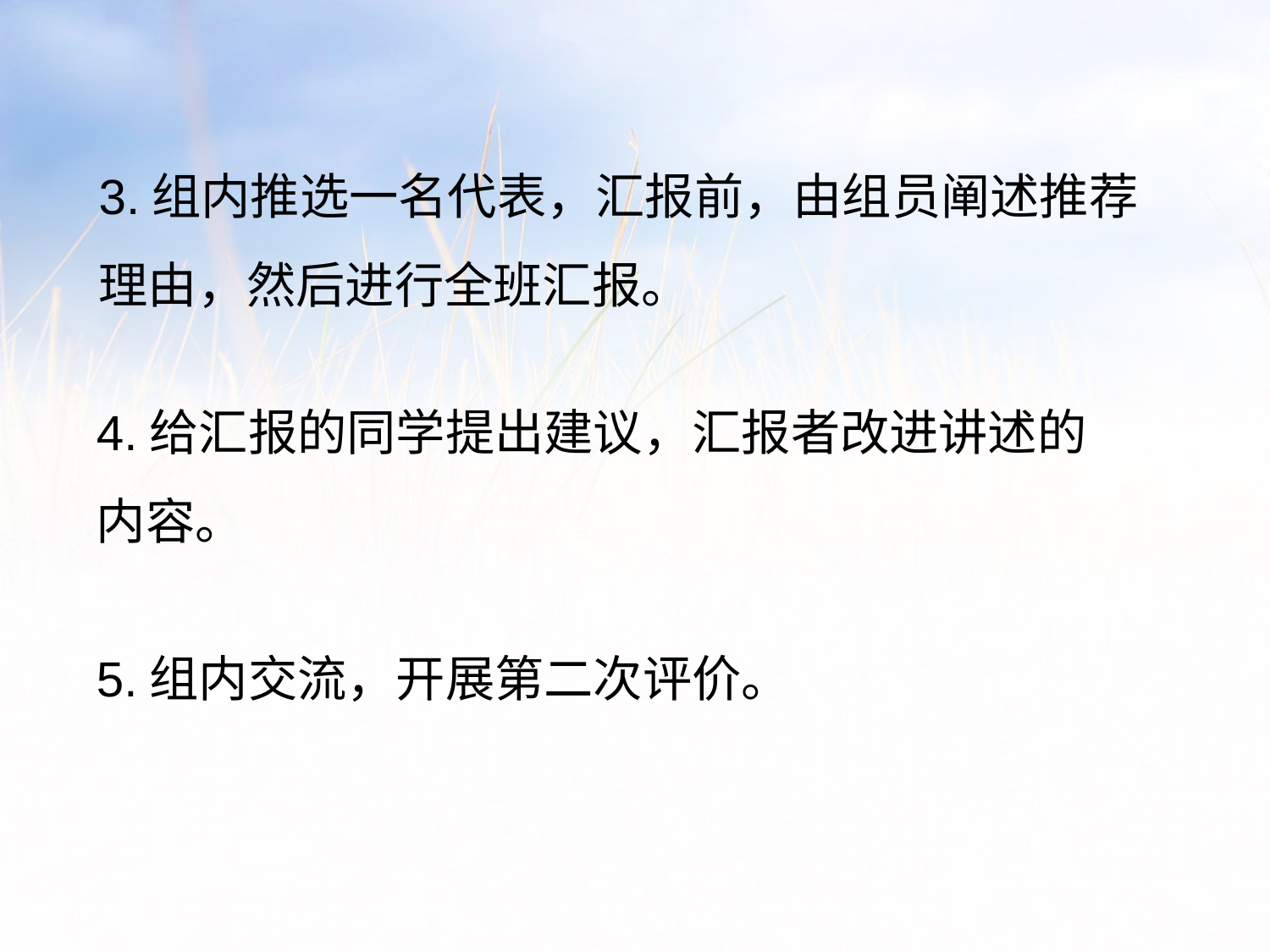

3.组内推选一名代表，汇报前，由组员阐述推荐理由，然后进行全班汇报。
4.给汇报的同学提出建议，汇报者改进讲述的内容。
5.组内交流，开展第二次评价。